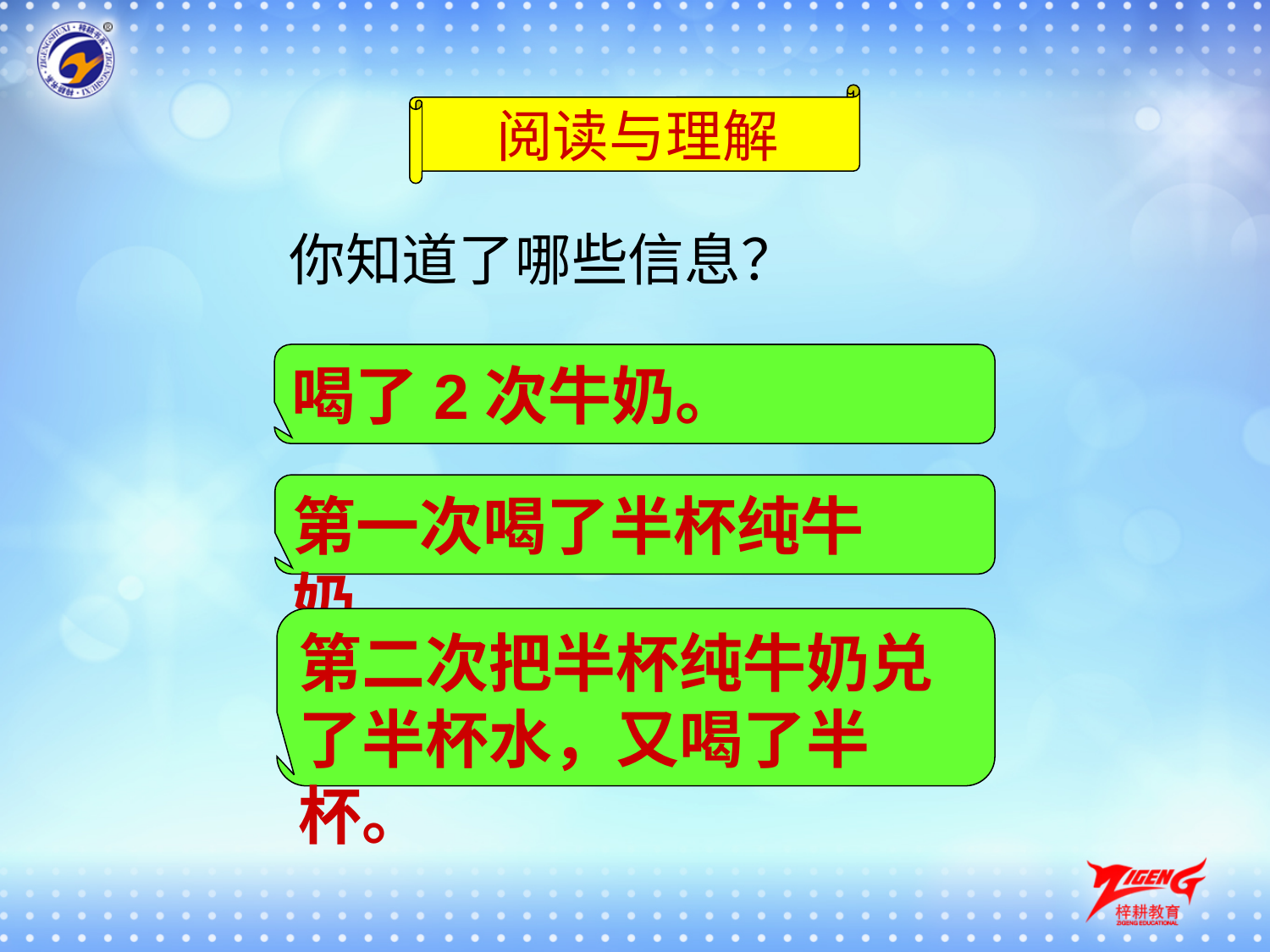

阅读与理解
你知道了哪些信息？
喝了2次牛奶。
第一次喝了半杯纯牛奶。
第二次把半杯纯牛奶兑了半杯水，又喝了半杯。